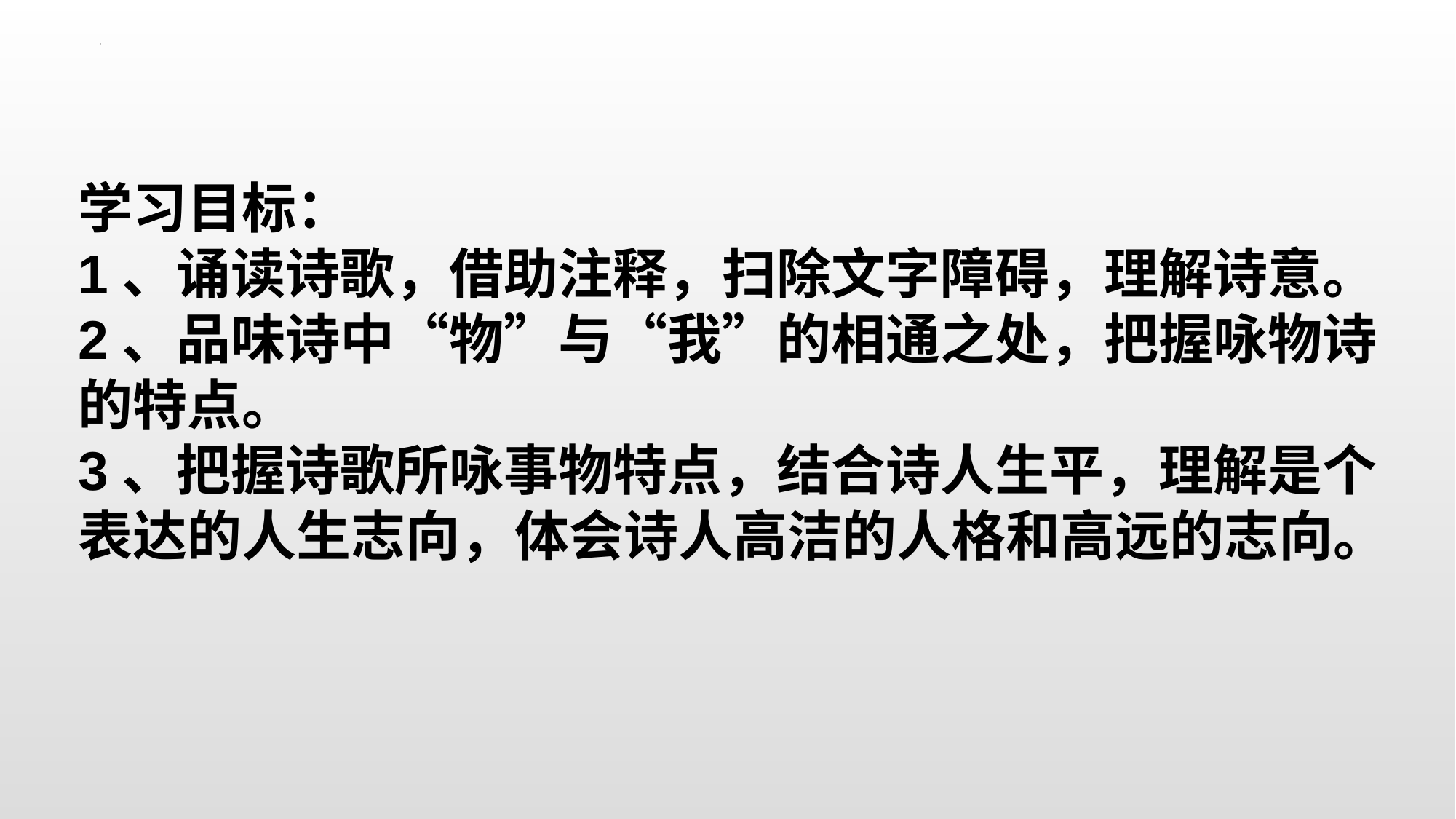

学习目标：
1、诵读诗歌，借助注释，扫除文字障碍，理解诗意。
2、品味诗中“物”与“我”的相通之处，把握咏物诗的特点。
3、把握诗歌所咏事物特点，结合诗人生平，理解是个表达的人生志向，体会诗人高洁的人格和高远的志向。